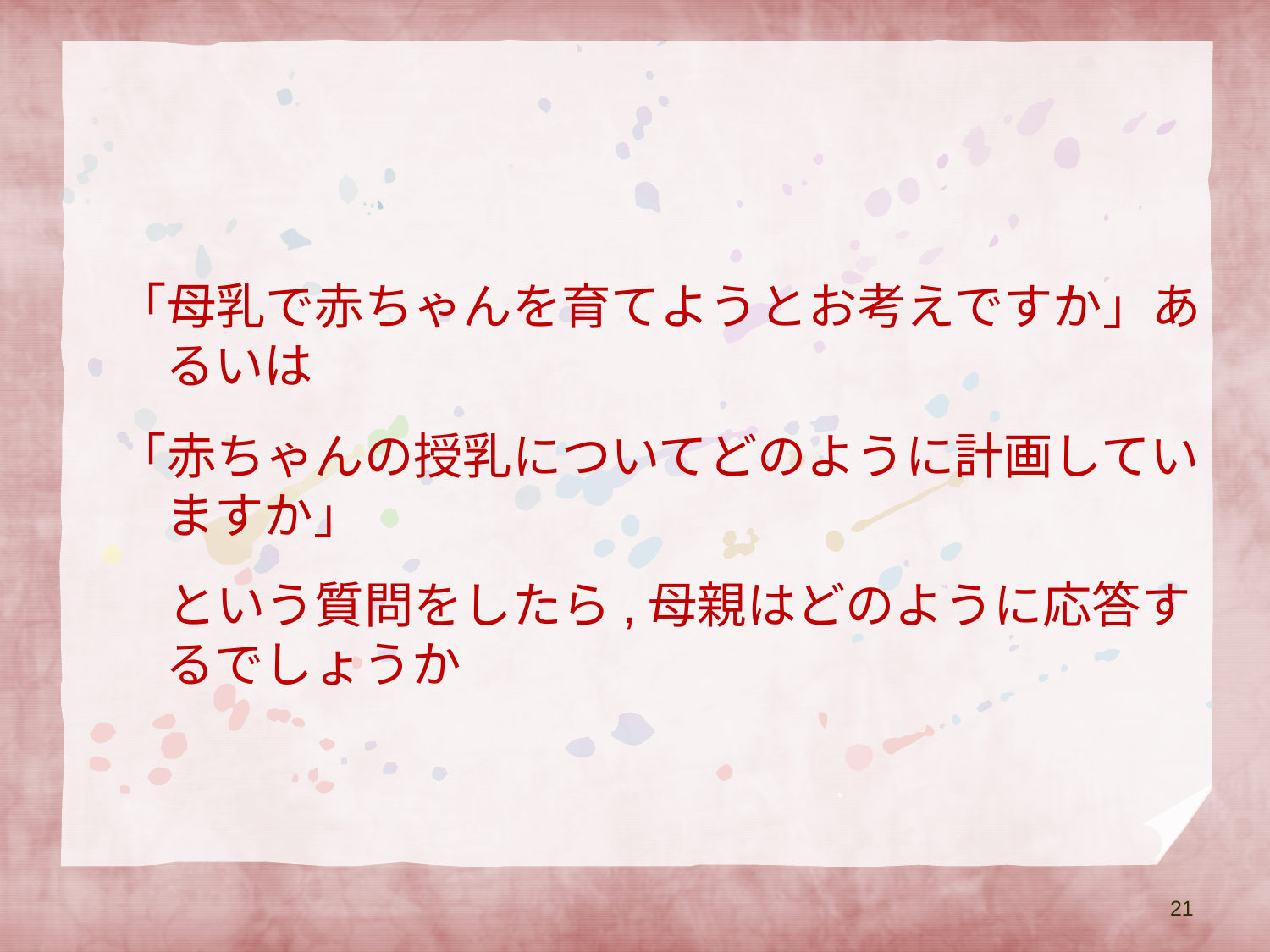

#

「母乳で赤ちゃんを育てようとお考えですか」あるいは
「赤ちゃんの授乳についてどのように計画していますか」
　という質問をしたら,母親はどのように応答するでしょうか
21